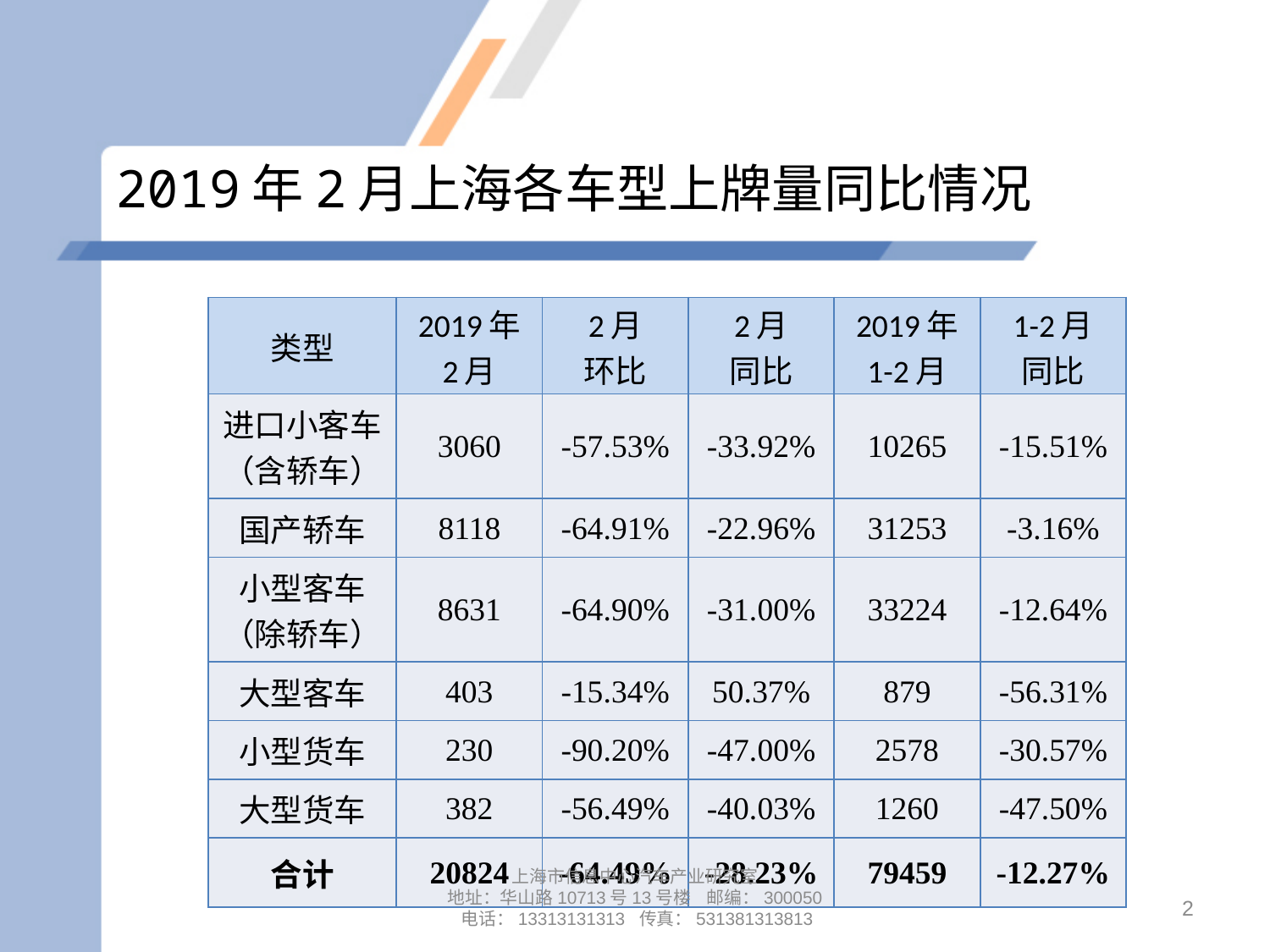

# 2019年2月上海各车型上牌量同比情况

| 类型 | 2019年 2月 | 2月 环比 | 2月 同比 | 2019年 1-2月 | 1-2月 同比 |
| --- | --- | --- | --- | --- | --- |
| 进口小客车 （含轿车） | 3060 | -57.53% | -33.92% | 10265 | -15.51% |
| 国产轿车 | 8118 | -64.91% | -22.96% | 31253 | -3.16% |
| 小型客车 （除轿车） | 8631 | -64.90% | -31.00% | 33224 | -12.64% |
| 大型客车 | 403 | -15.34% | 50.37% | 879 | -56.31% |
| 小型货车 | 230 | -90.20% | -47.00% | 2578 | -30.57% |
| 大型货车 | 382 | -56.49% | -40.03% | 1260 | -47.50% |
| 合计 | 20824 | -64.49% | -28.23% | 79459 | -12.27% |
上海市信息中心汽车产业研究室
地址：华山路10713号13号楼    邮编：300050  电话：13313131313  传真：531381313813

2